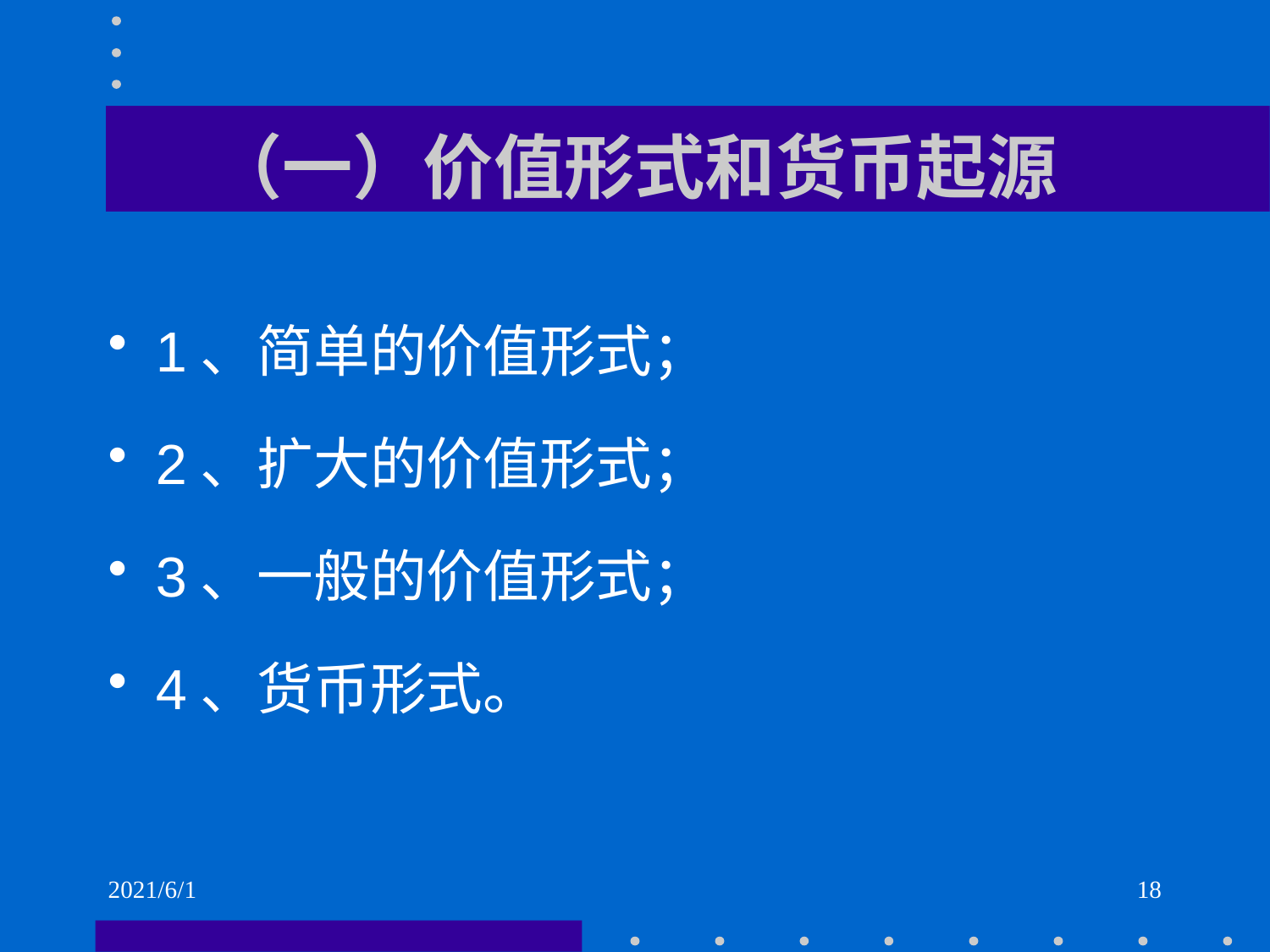

# （一）价值形式和货币起源
1、简单的价值形式；
2、扩大的价值形式；
3、一般的价值形式；
4、货币形式。
2021/6/1
18